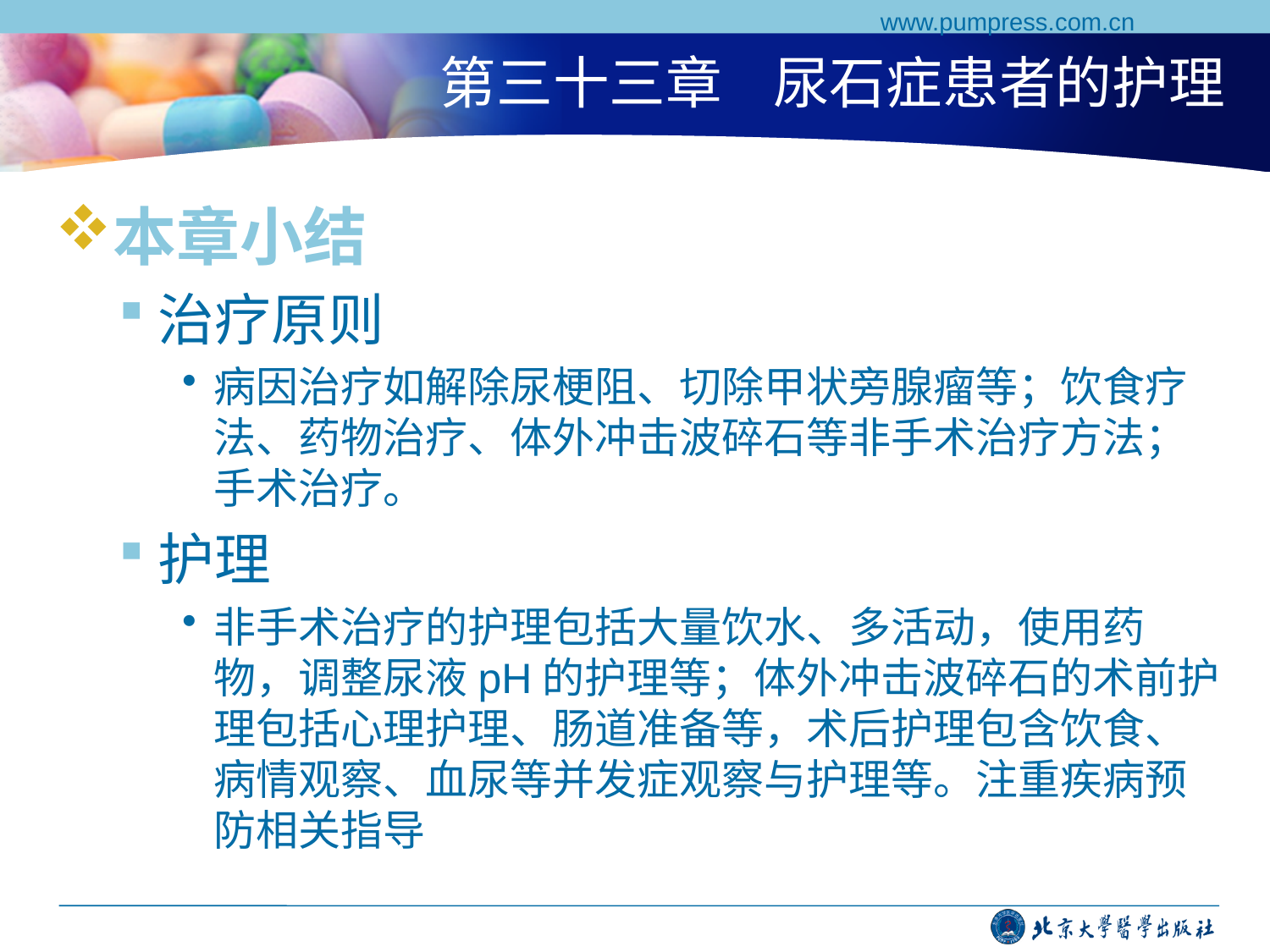

www.pumpress.com.cn
# 第三十三章    尿石症患者的护理
本章小结
治疗原则
病因治疗如解除尿梗阻、切除甲状旁腺瘤等；饮食疗法、药物治疗、体外冲击波碎石等非手术治疗方法；手术治疗。
护理
非手术治疗的护理包括大量饮水、多活动，使用药物，调整尿液pH的护理等；体外冲击波碎石的术前护理包括心理护理、肠道准备等，术后护理包含饮食、病情观察、血尿等并发症观察与护理等。注重疾病预防相关指导